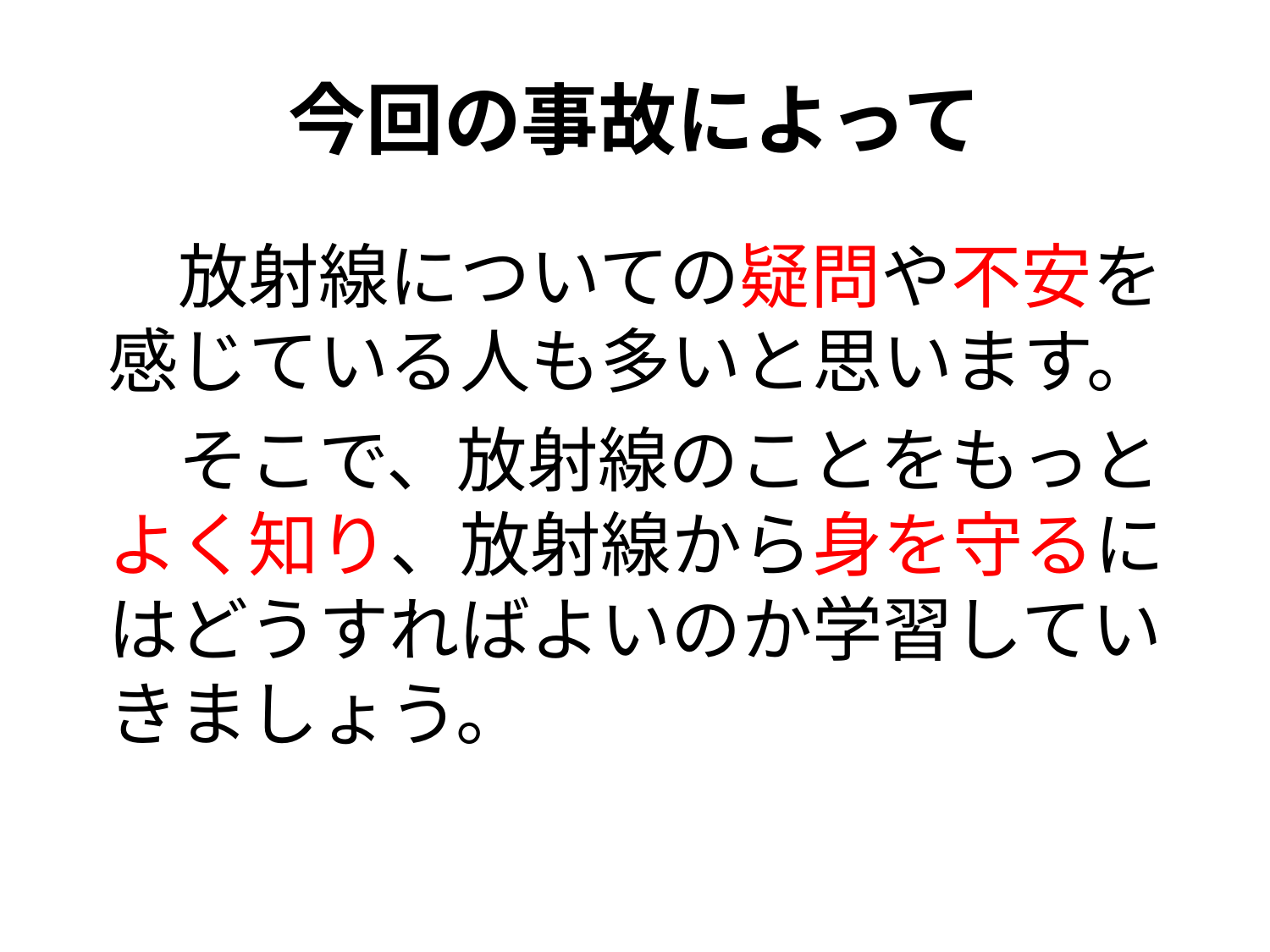

# 今回の事故によって
　放射線についての疑問や不安を感じている人も多いと思います。
　そこで、放射線のことをもっとよく知り、放射線から身を守るにはどうすればよいのか学習していきましょう。